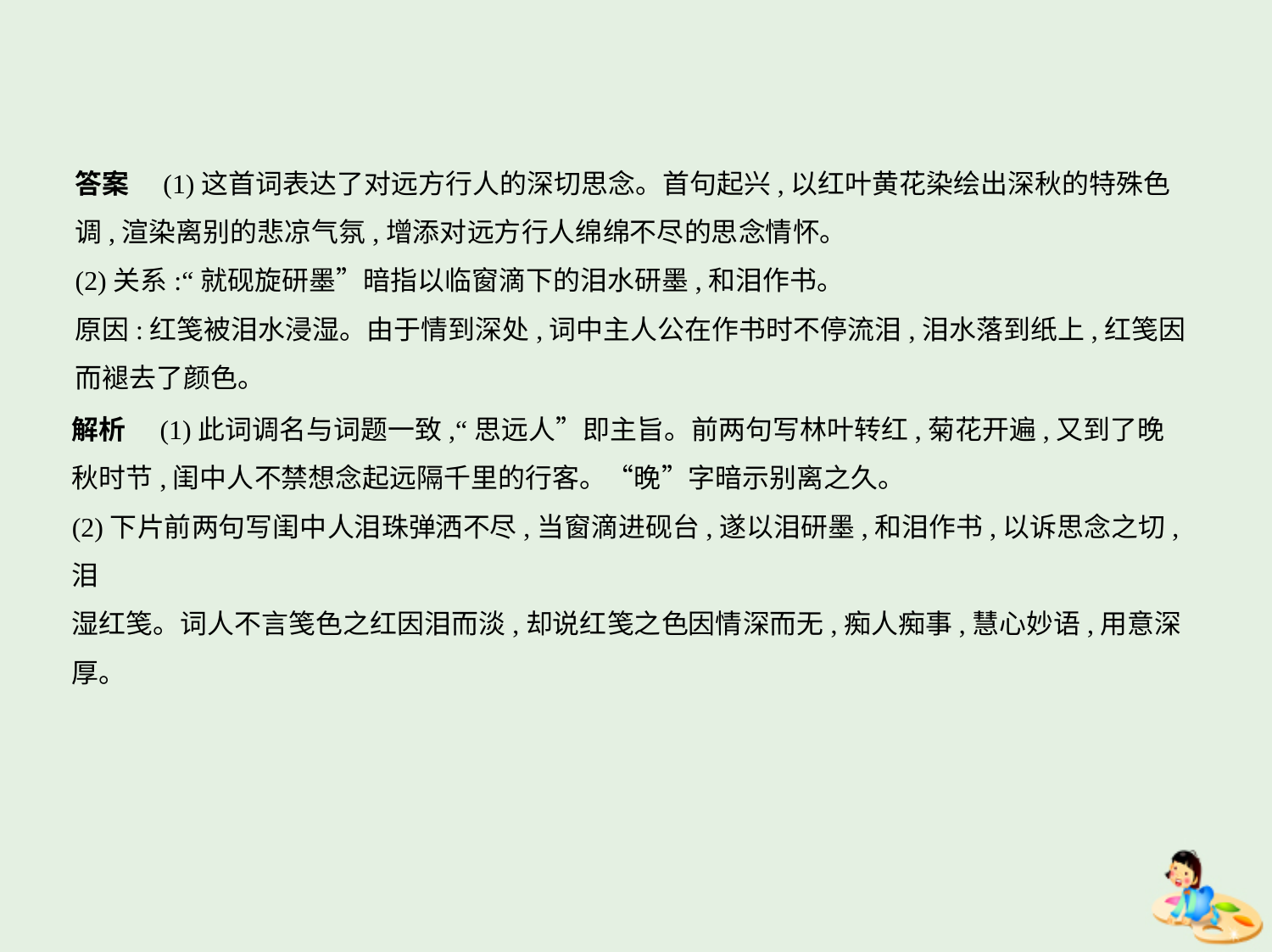

答案　(1)这首词表达了对远方行人的深切思念。首句起兴,以红叶黄花染绘出深秋的特殊色
调,渲染离别的悲凉气氛,增添对远方行人绵绵不尽的思念情怀。
(2)关系:“就砚旋研墨”暗指以临窗滴下的泪水研墨,和泪作书。
原因:红笺被泪水浸湿。由于情到深处,词中主人公在作书时不停流泪,泪水落到纸上,红笺因
而褪去了颜色。
解析　(1)此词调名与词题一致,“思远人”即主旨。前两句写林叶转红,菊花开遍,又到了晚
秋时节,闺中人不禁想念起远隔千里的行客。“晚”字暗示别离之久。
(2)下片前两句写闺中人泪珠弹洒不尽,当窗滴进砚台,遂以泪研墨,和泪作书,以诉思念之切,泪
湿红笺。词人不言笺色之红因泪而淡,却说红笺之色因情深而无,痴人痴事,慧心妙语,用意深
厚。